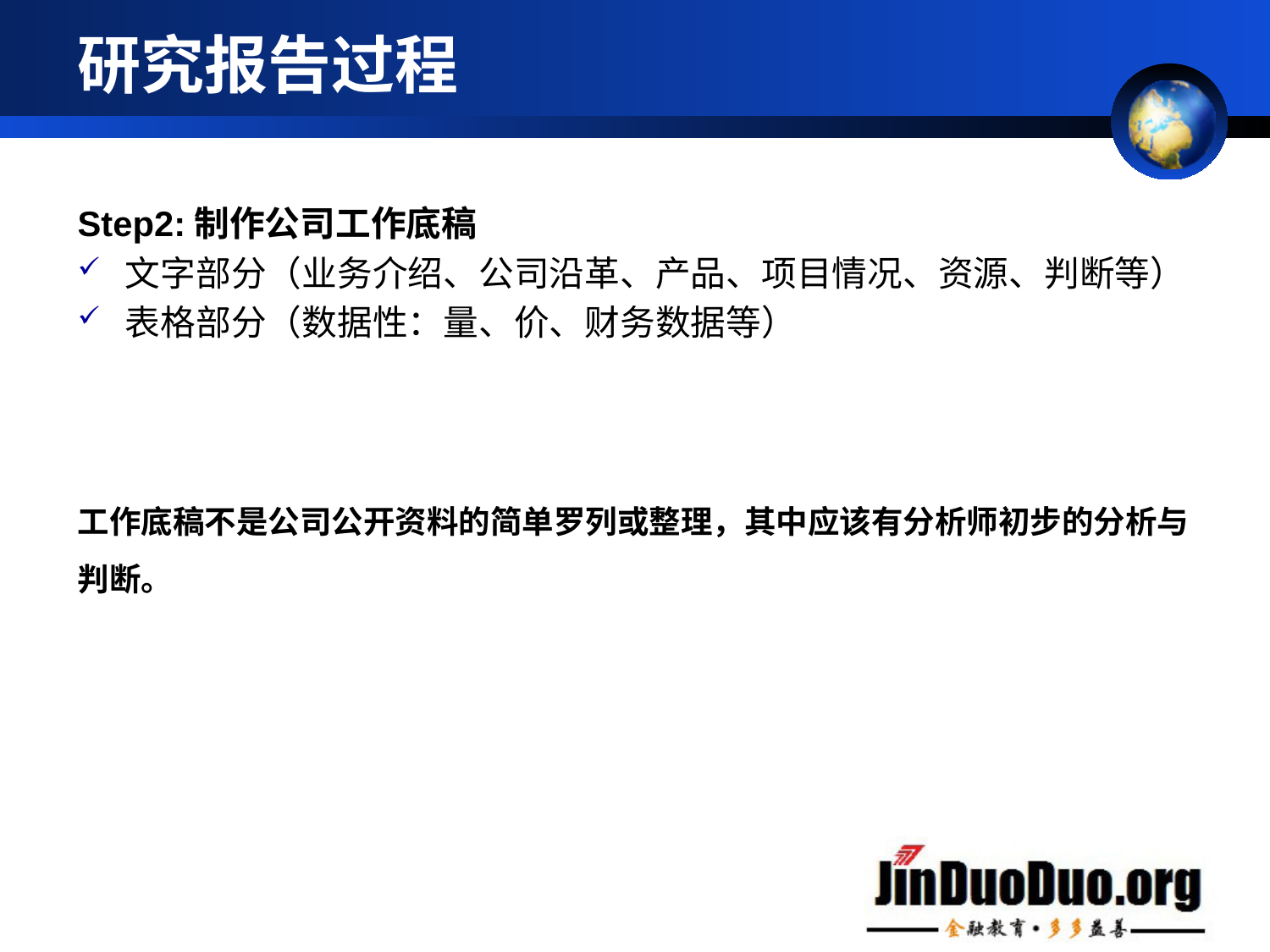

# 研究报告过程
Step2:制作公司工作底稿
文字部分（业务介绍、公司沿革、产品、项目情况、资源、判断等）
表格部分（数据性：量、价、财务数据等）

工作底稿不是公司公开资料的简单罗列或整理，其中应该有分析师初步的分析与判断。